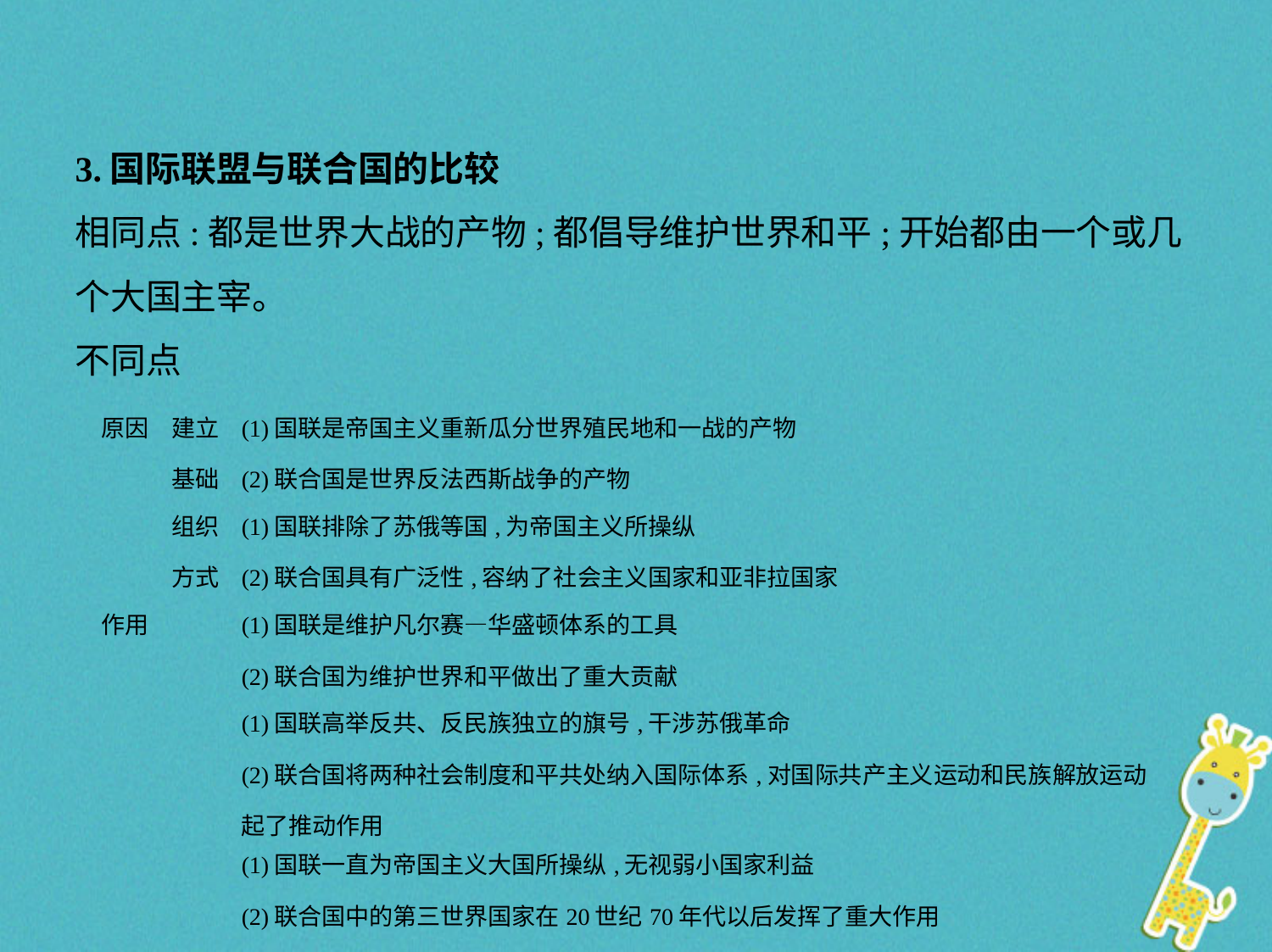

3.国际联盟与联合国的比较
相同点:都是世界大战的产物;都倡导维护世界和平;开始都由一个或几
个大国主宰。
不同点
| 原因 | 建立 基础 | (1)国联是帝国主义重新瓜分世界殖民地和一战的产物 (2)联合国是世界反法西斯战争的产物 |
| --- | --- | --- |
|  | 组织 方式 | (1)国联排除了苏俄等国,为帝国主义所操纵 (2)联合国具有广泛性,容纳了社会主义国家和亚非拉国家 |
| 作用 |  | (1)国联是维护凡尔赛—华盛顿体系的工具 (2)联合国为维护世界和平做出了重大贡献 |
|  |  | (1)国联高举反共、反民族独立的旗号,干涉苏俄革命 (2)联合国将两种社会制度和平共处纳入国际体系,对国际共产主义运动和民族解放运动起了推动作用 |
|  |  | (1)国联一直为帝国主义大国所操纵,无视弱小国家利益 (2)联合国中的第三世界国家在20世纪70年代以后发挥了重大作用 |